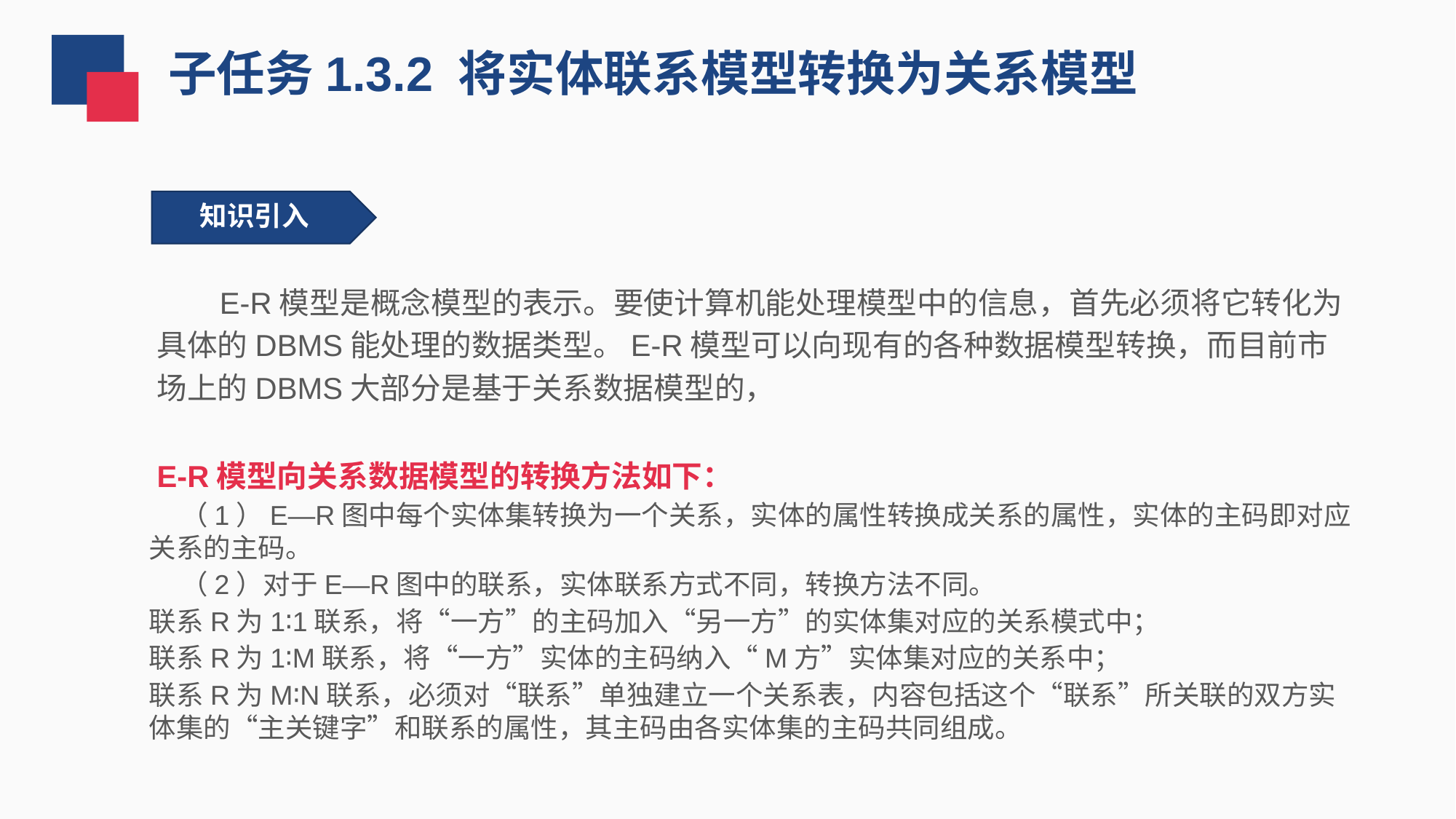

子任务1.3.2 将实体联系模型转换为关系模型

     知识引入
 E-R模型是概念模型的表示。要使计算机能处理模型中的信息，首先必须将它转化为具体的DBMS能处理的数据类型。E-R模型可以向现有的各种数据模型转换，而目前市场上的DBMS大部分是基于关系数据模型的，
 E-R模型向关系数据模型的转换方法如下：
    （1）E—R图中每个实体集转换为一个关系，实体的属性转换成关系的属性，实体的主码即对应关系的主码。
    （2）对于E—R图中的联系，实体联系方式不同，转换方法不同。
联系R为1∶1联系，将“一方”的主码加入“另一方”的实体集对应的关系模式中；
联系R为1∶M联系，将“一方”实体的主码纳入“M方”实体集对应的关系中；
联系R为M∶N联系，必须对“联系”单独建立一个关系表，内容包括这个“联系”所关联的双方实体集的“主关键字”和联系的属性，其主码由各实体集的主码共同组成。